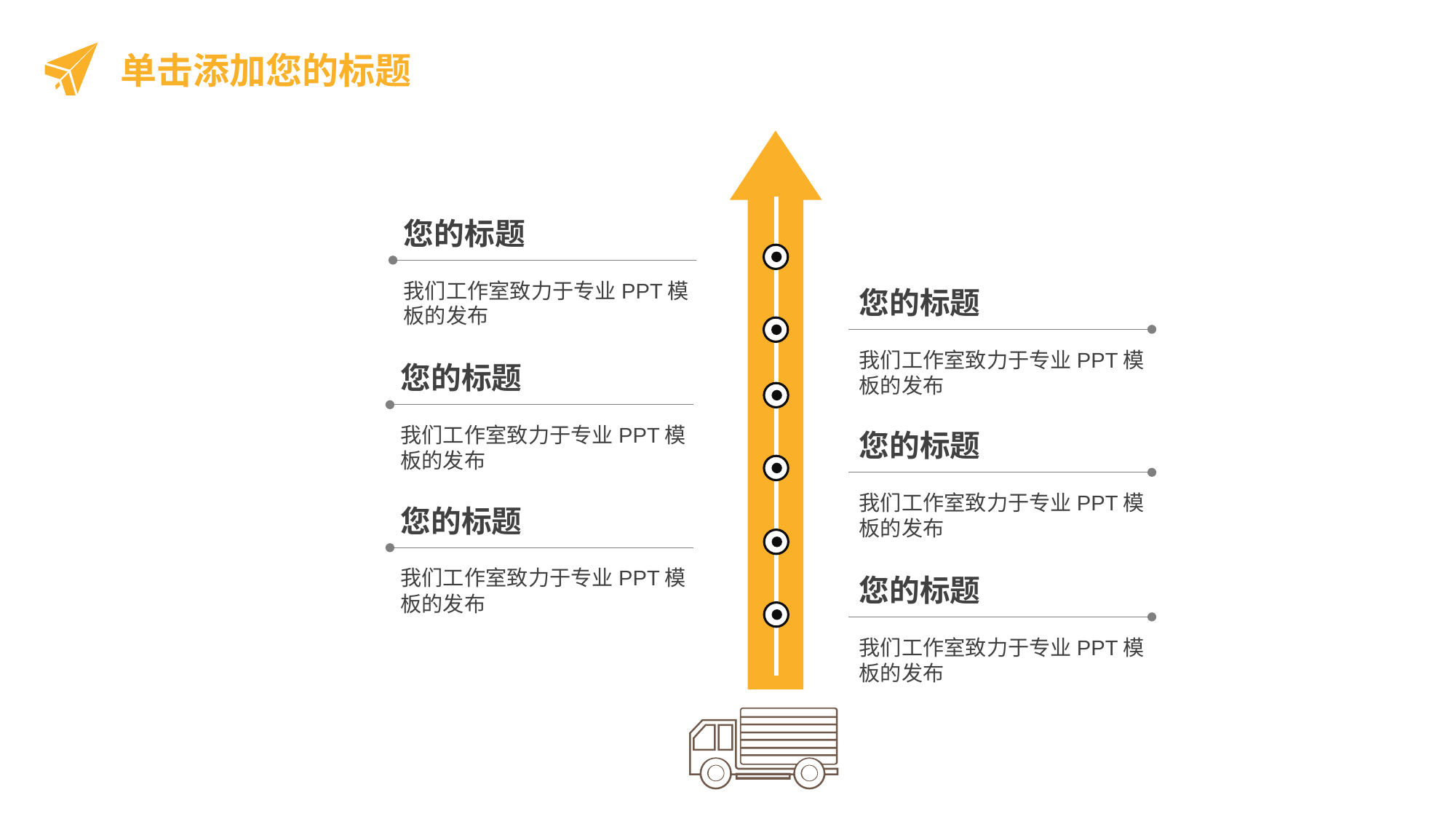

单击添加您的标题

您的标题
我们工作室致力于专业PPT模板的发布
您的标题
我们工作室致力于专业PPT模板的发布
您的标题
我们工作室致力于专业PPT模板的发布
您的标题
我们工作室致力于专业PPT模板的发布
您的标题
我们工作室致力于专业PPT模板的发布
您的标题
我们工作室致力于专业PPT模板的发布